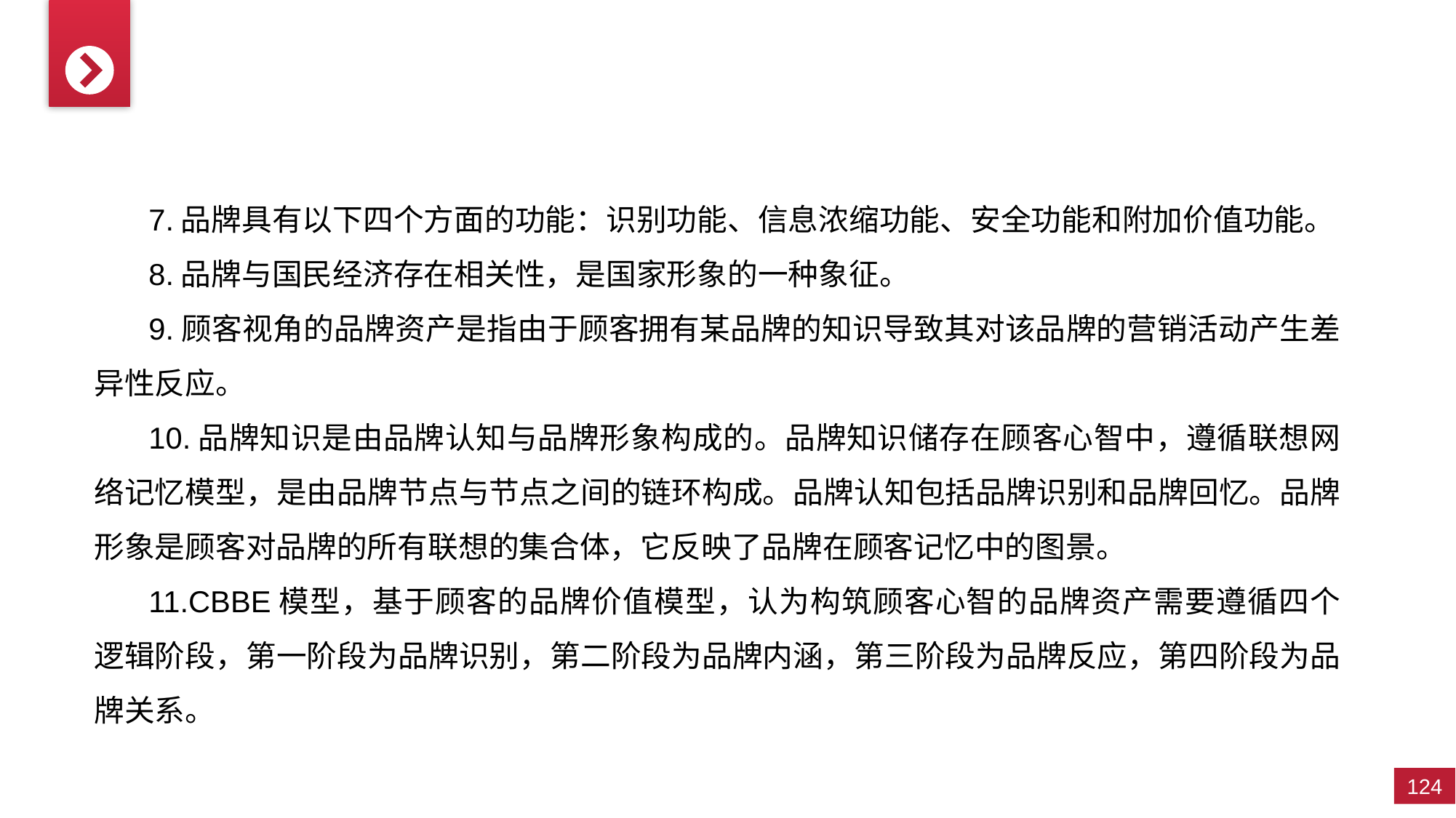

7.品牌具有以下四个方面的功能：识别功能、信息浓缩功能、安全功能和附加价值功能。
8.品牌与国民经济存在相关性，是国家形象的一种象征。
9.顾客视角的品牌资产是指由于顾客拥有某品牌的知识导致其对该品牌的营销活动产生差异性反应。
10.品牌知识是由品牌认知与品牌形象构成的。品牌知识储存在顾客心智中，遵循联想网络记忆模型，是由品牌节点与节点之间的链环构成。品牌认知包括品牌识别和品牌回忆。品牌形象是顾客对品牌的所有联想的集合体，它反映了品牌在顾客记忆中的图景。
11.CBBE模型，基于顾客的品牌价值模型，认为构筑顾客心智的品牌资产需要遵循四个逻辑阶段，第一阶段为品牌识别，第二阶段为品牌内涵，第三阶段为品牌反应，第四阶段为品牌关系。